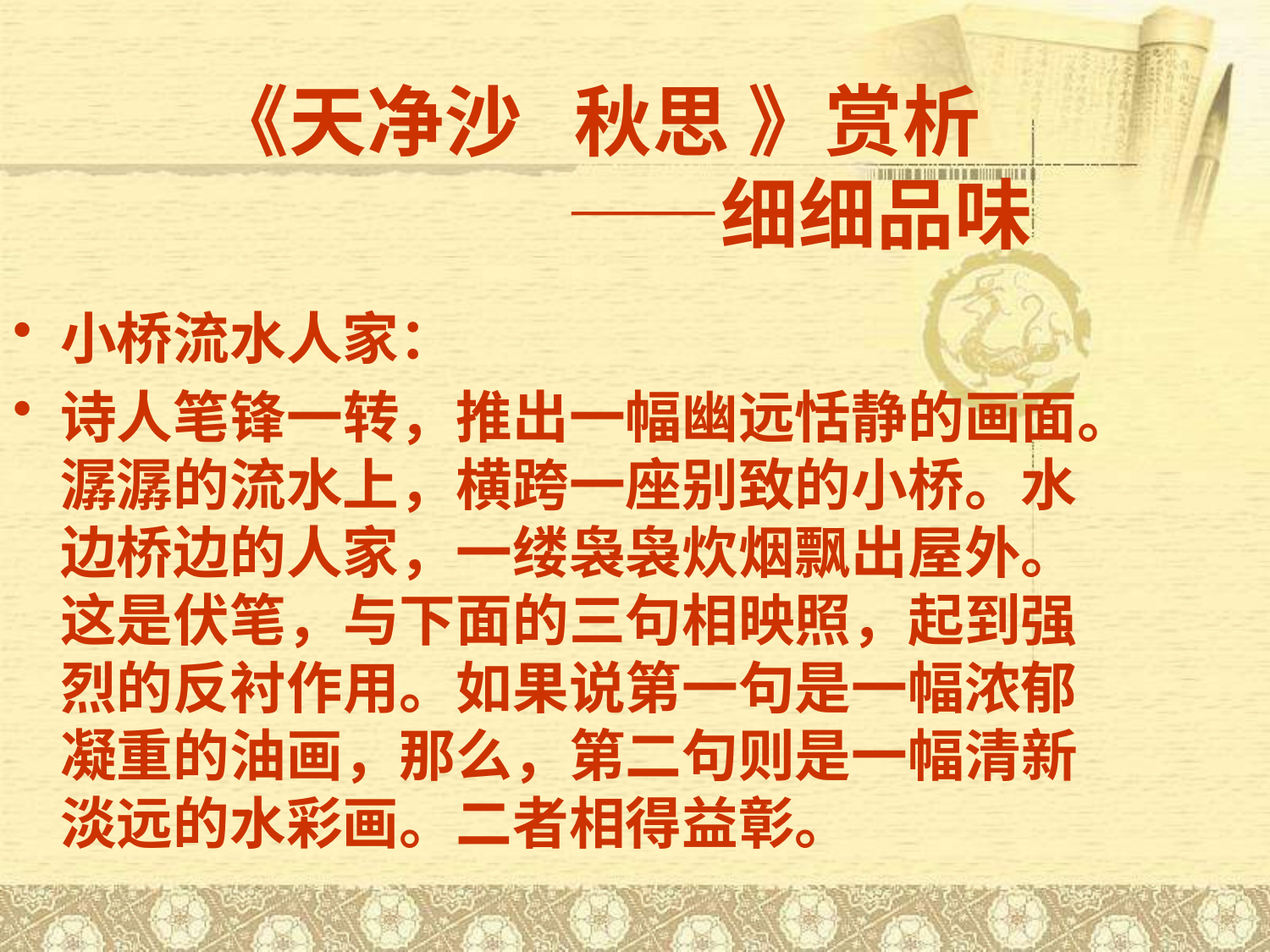

# 《天净沙   秋思 》赏析 　　　　　 ——细细品味
小桥流水人家：
诗人笔锋一转，推出一幅幽远恬静的画面。潺潺的流水上，横跨一座别致的小桥。水边桥边的人家，一缕袅袅炊烟飘出屋外。这是伏笔，与下面的三句相映照，起到强烈的反衬作用。如果说第一句是一幅浓郁凝重的油画，那么，第二句则是一幅清新淡远的水彩画。二者相得益彰。